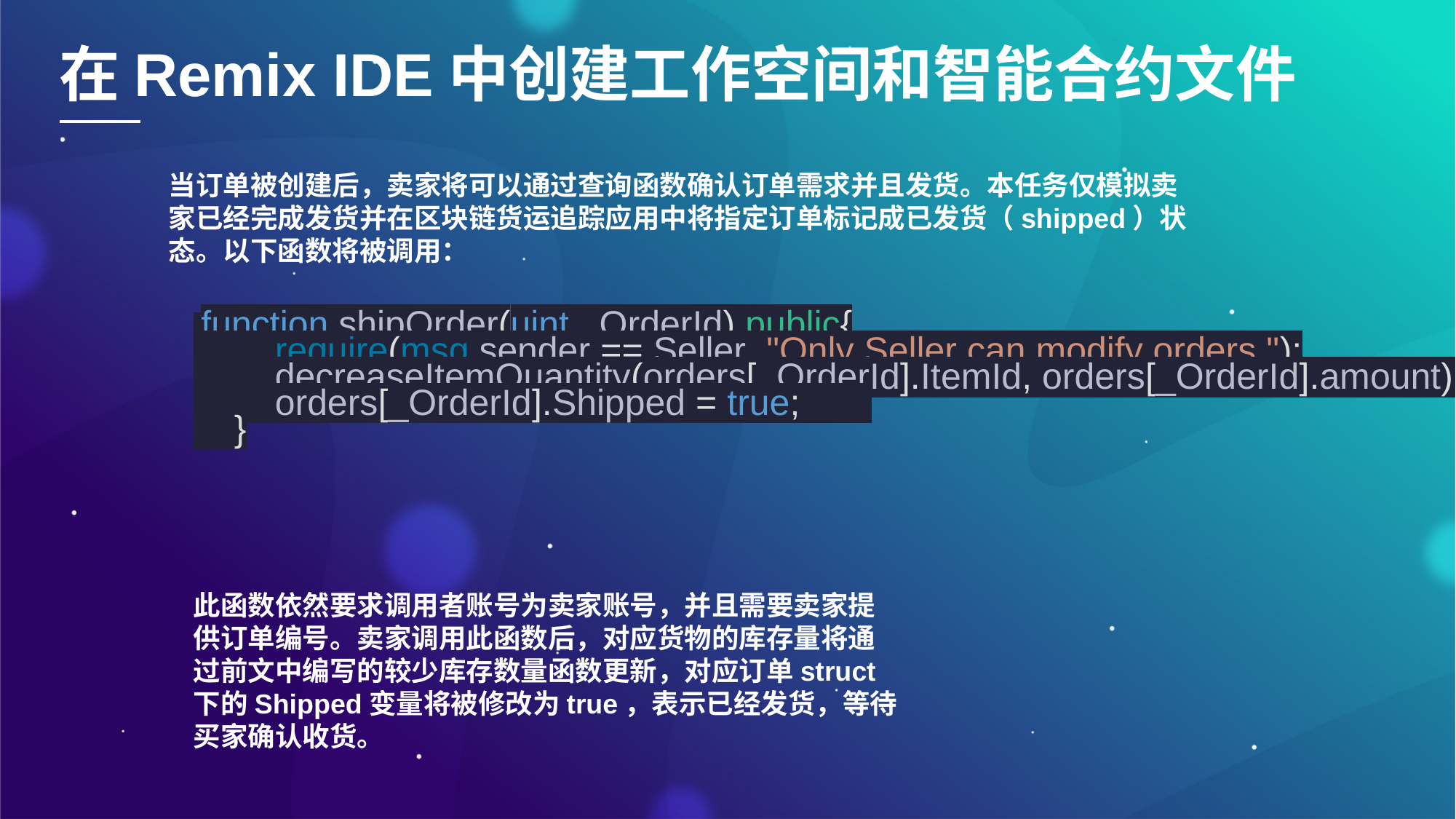

在Remix IDE中创建工作空间和智能合约文件
当订单被创建后，卖家将可以通过查询函数确认订单需求并且发货。本任务仅模拟卖家已经完成发货并在区块链货运追踪应用中将指定订单标记成已发货（shipped）状态。以下函数将被调用：
 function shipOrder(uint _OrderId) public{
        require(msg.sender == Seller, "Only Seller can modify orders.");
        decreaseItemQuantity(orders[_OrderId].ItemId, orders[_OrderId].amount);
        orders[_OrderId].Shipped = true;
    }
此函数依然要求调用者账号为卖家账号，并且需要卖家提供订单编号。卖家调用此函数后，对应货物的库存量将通过前文中编写的较少库存数量函数更新，对应订单struct下的Shipped变量将被修改为true，表示已经发货，等待买家确认收货。